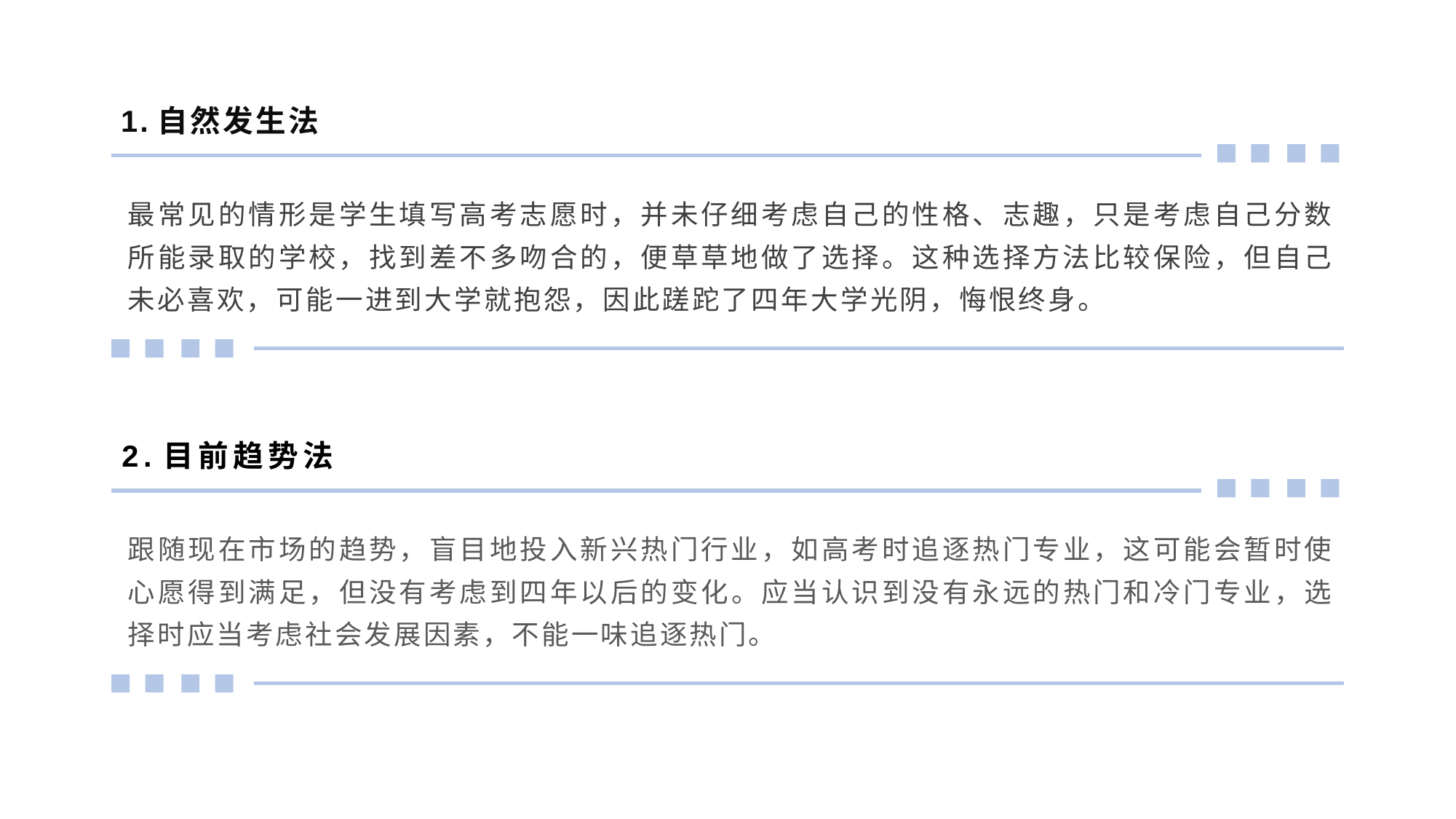

1.自然发生法

最常见的情形是学生填写高考志愿时，并未仔细考虑自己的性格、志趣，只是考虑自己分数所能录取的学校，找到差不多吻合的，便草草地做了选择。这种选择方法比较保险，但自己未必喜欢，可能一进到大学就抱怨，因此蹉跎了四年大学光阴，悔恨终身。
2.目前趋势法

跟随现在市场的趋势，盲目地投入新兴热门行业，如高考时追逐热门专业，这可能会暂时使心愿得到满足，但没有考虑到四年以后的变化。应当认识到没有永远的热门和冷门专业，选择时应当考虑社会发展因素，不能一味追逐热门。